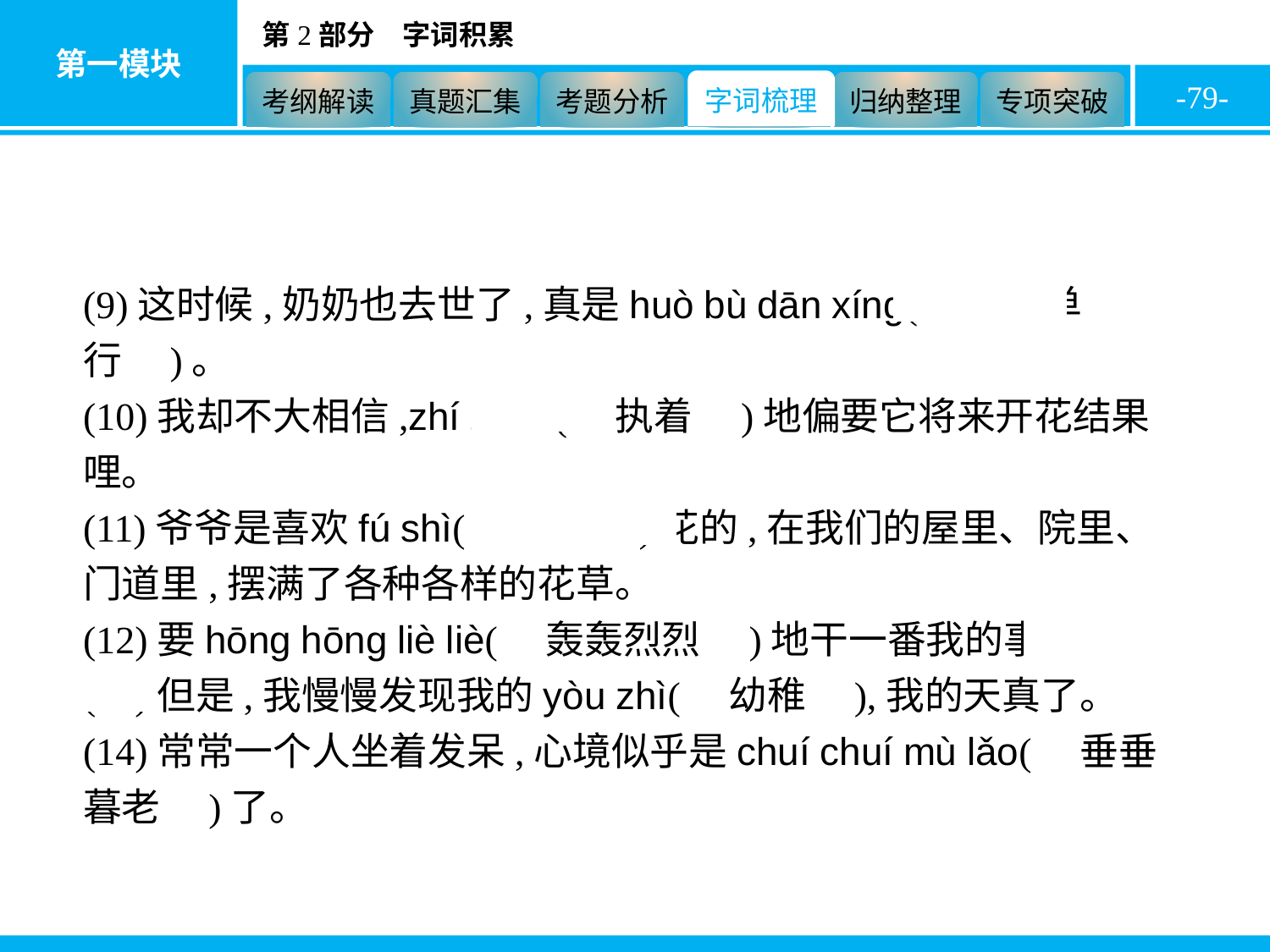

-79-
(9)这时候,奶奶也去世了,真是huò bù dān xíng(　祸不单行　)。
(10)我却不大相信,zhí zhuó(　执着　)地偏要它将来开花结果哩。
(11)爷爷是喜欢fú shì(　服侍　)花的,在我们的屋里、院里、门道里,摆满了各种各样的花草。
(12)要hōng hōng liè liè(　轰轰烈烈　)地干一番我的事业了。
(13)但是,我慢慢发现我的yòu zhì(　幼稚　),我的天真了。
(14)常常一个人坐着发呆,心境似乎是chuí chuí mù lǎo(　垂垂暮老　)了。